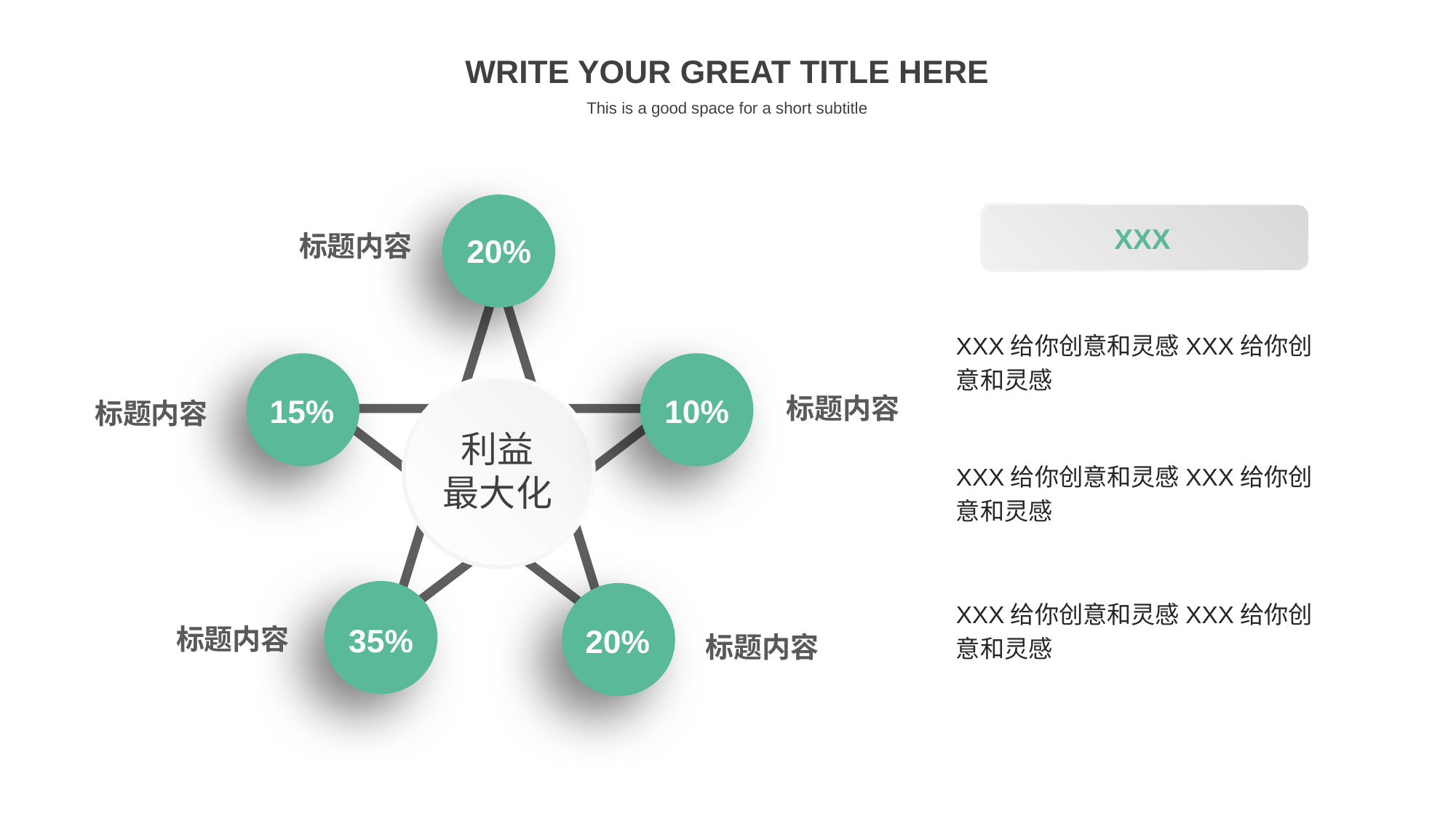

WRITE YOUR GREAT TITLE HERE
This is a good space for a short subtitle

XXX
标题内容
20%

XXX给你创意和灵感XXX给你创意和灵感

利益
最大化
标题内容
标题内容
15%
10%
XXX给你创意和灵感XXX给你创意和灵感

XXX给你创意和灵感XXX给你创意和灵感
标题内容
35%
20%
标题内容